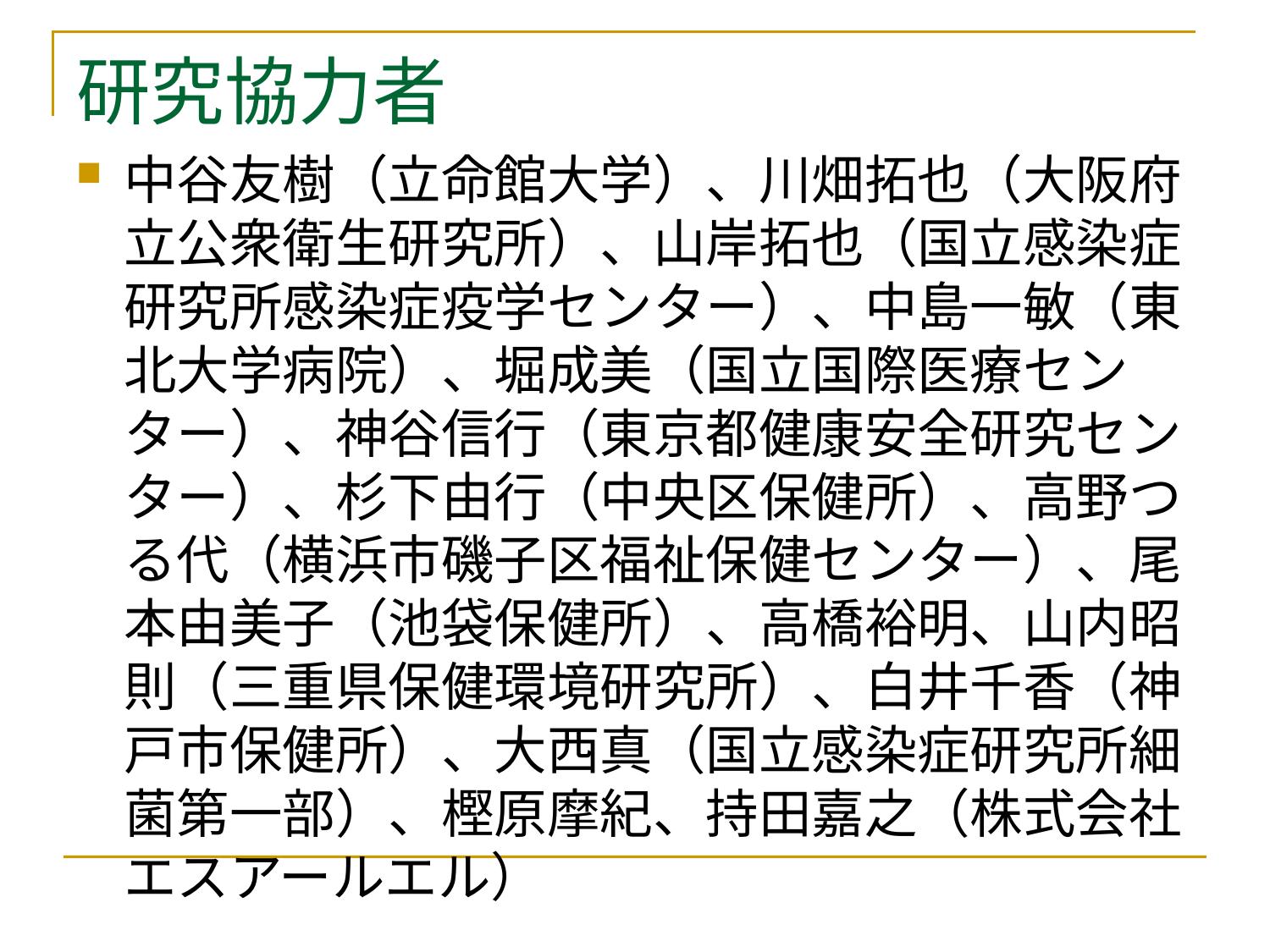

# 研究協力者
中谷友樹（立命館大学）、川畑拓也（大阪府立公衆衛生研究所）、山岸拓也（国立感染症研究所感染症疫学センター）、中島一敏（東北大学病院）、堀成美（国立国際医療センター）、神谷信行（東京都健康安全研究センター）、杉下由行（中央区保健所）、高野つる代（横浜市磯子区福祉保健センター）、尾本由美子（池袋保健所）、高橋裕明、山内昭則（三重県保健環境研究所）、白井千香（神戸市保健所）、大西真（国立感染症研究所細菌第一部）、樫原摩紀、持田嘉之（株式会社エスアールエル）